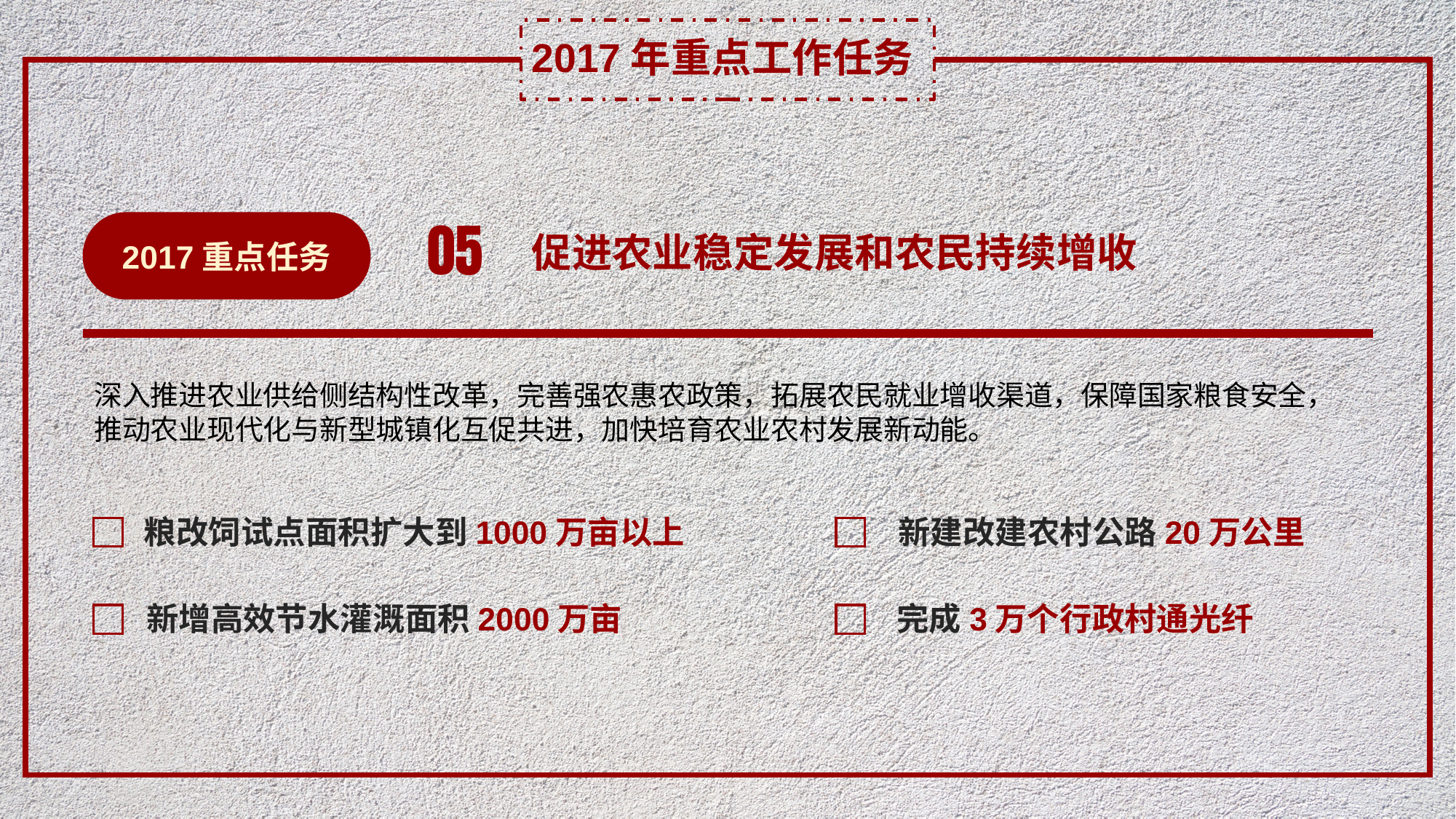

2017年重点工作任务

2017重点任务
05
促进农业稳定发展和农民持续增收

深入推进农业供给侧结构性改革，完善强农惠农政策，拓展农民就业增收渠道，保障国家粮食安全，推动农业现代化与新型城镇化互促共进，加快培育农业农村发展新动能。
粮改饲试点面积扩大到1000万亩以上
新建改建农村公路20万公里

新增高效节水灌溉面积2000万亩
完成3万个行政村通光纤